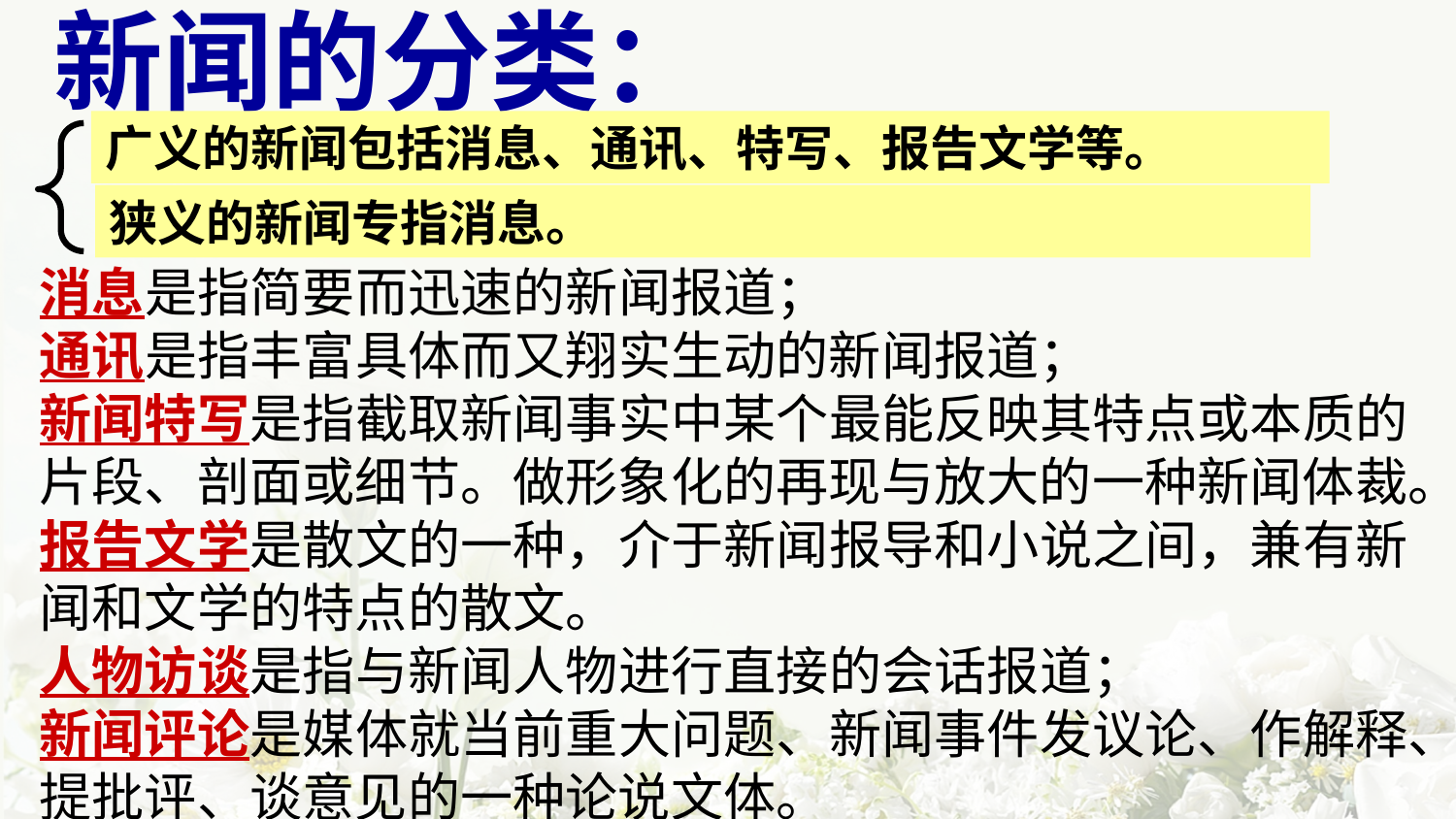

新闻的分类：

广义的新闻包括消息、通讯、特写、报告文学等。

狭义的新闻专指消息。
消息是指简要而迅速的新闻报道；
通讯是指丰富具体而又翔实生动的新闻报道；
新闻特写是指截取新闻事实中某个最能反映其特点或本质的片段、剖面或细节。做形象化的再现与放大的一种新闻体裁。
报告文学是散文的一种，介于新闻报导和小说之间，兼有新闻和文学的特点的散文。
人物访谈是指与新闻人物进行直接的会话报道；
新闻评论是媒体就当前重大问题、新闻事件发议论、作解释、提批评、谈意见的一种论说文体。